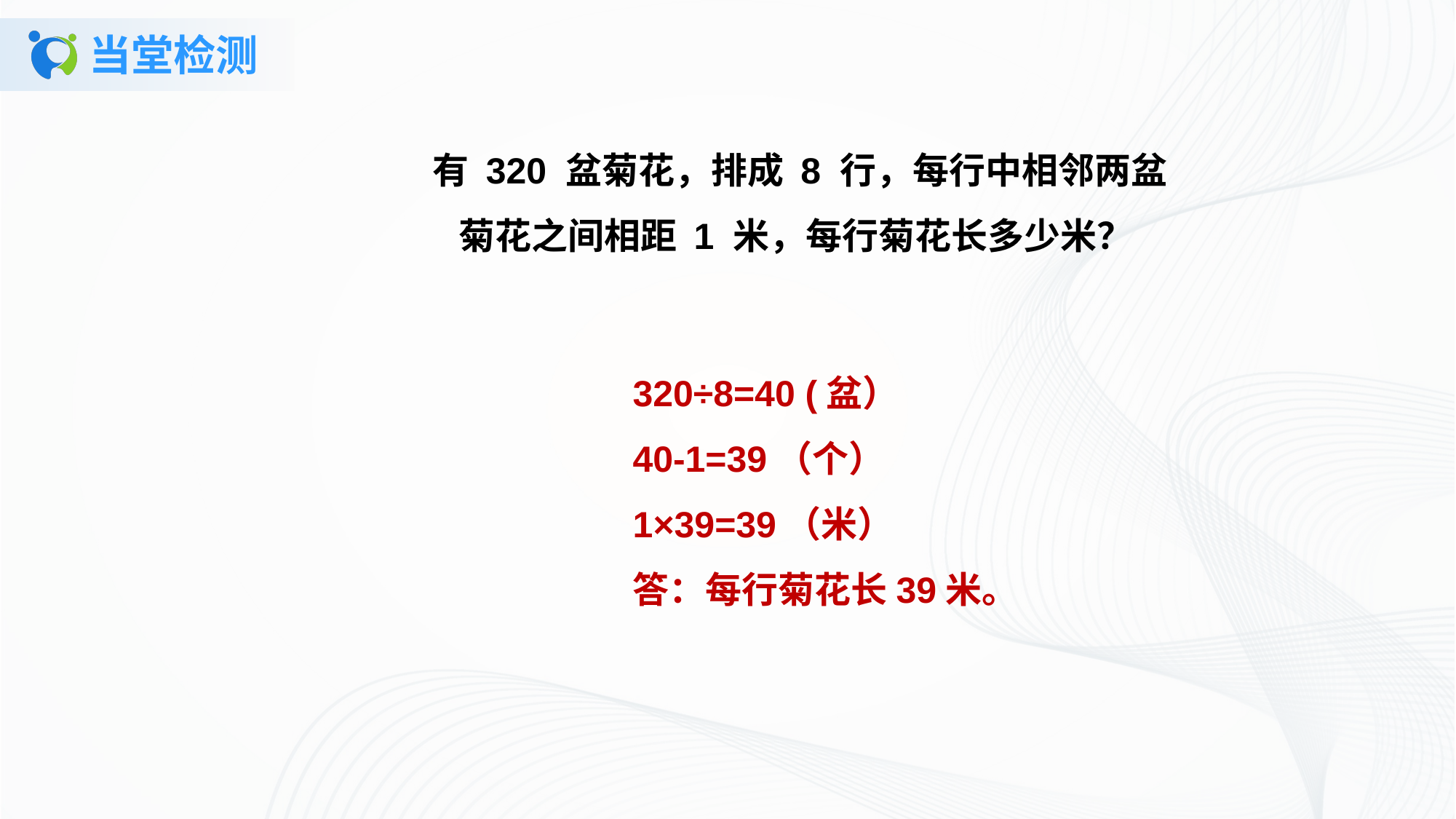

# 当堂检测
有 320 盆菊花，排成 8 行，每行中相邻两盆菊花之间相距 1 米，每行菊花长多少米？
320÷8=40 (盆）
40-1=39（个）
1×39=39（米）
答：每行菊花长39米。